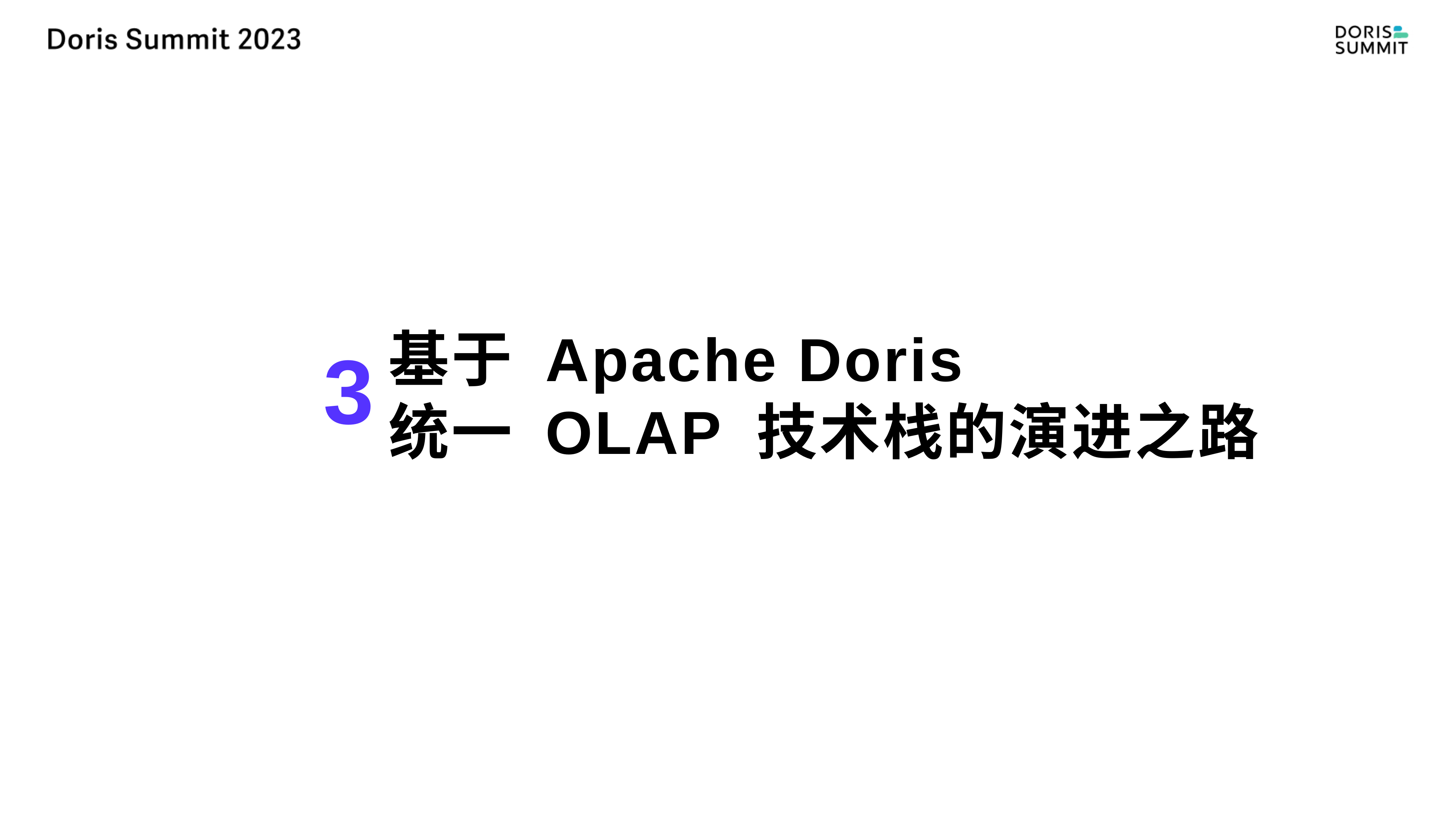

基于 Apache Doris
统一 OLAP 技术栈的演进之路
3